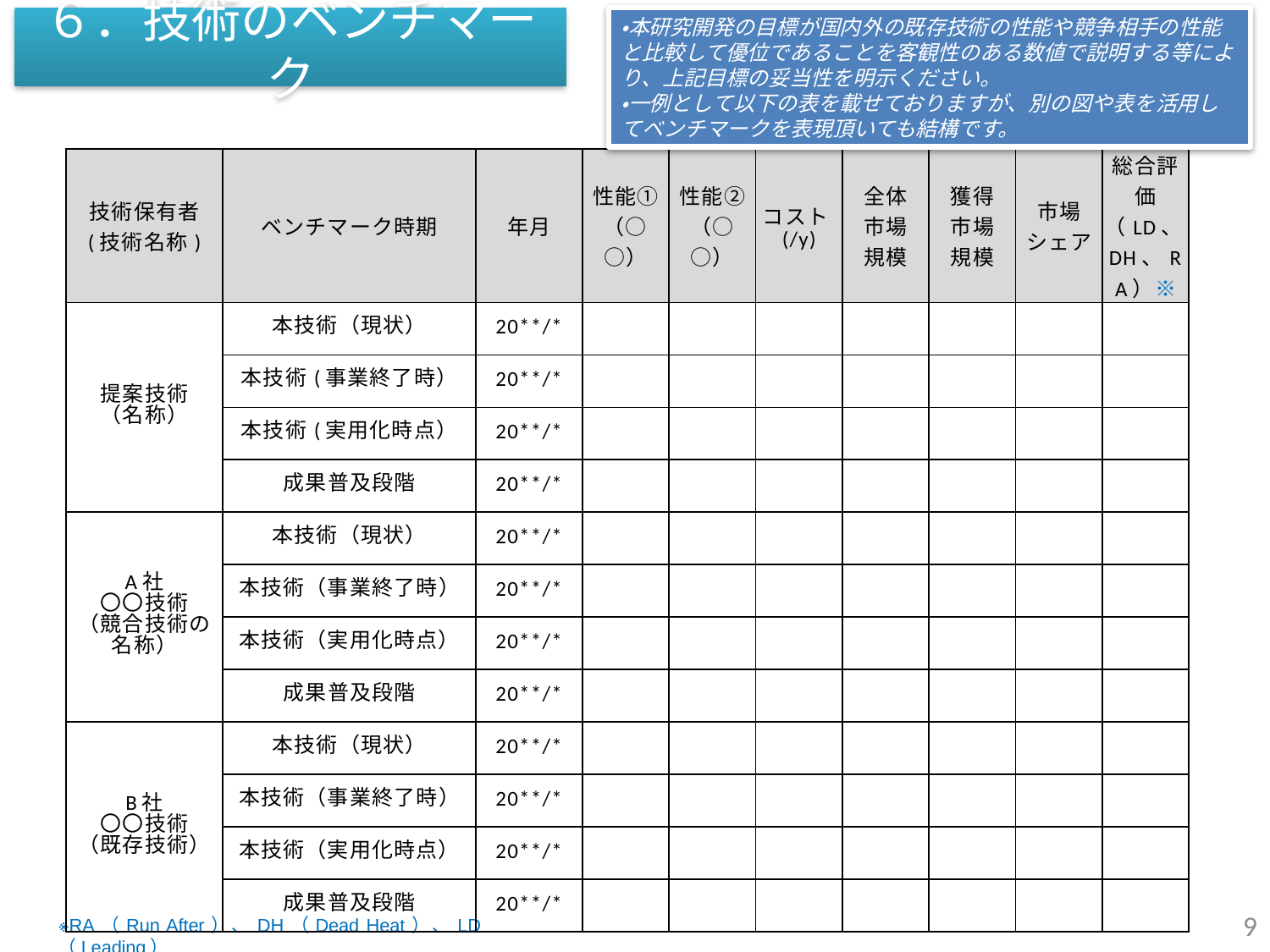

・本研究開発の目標が国内外の既存技術の性能や競争相手の性能と比較して優位であることを客観性のある数値で説明する等により、上記目標の妥当性を明示ください。
・一例として以下の表を載せておりますが、別の図や表を活用してベンチマークを表現頂いても結構です。
６．技術のベンチマーク
| 技術保有者 (技術名称) | ベンチマーク時期 | 年月 | 性能① （○○） | 性能② （○○） | コスト(/y) | 全体 市場 規模 | 獲得 市場 規模 | 市場 シェア | 総合評価（LD、DH、RA）※ |
| --- | --- | --- | --- | --- | --- | --- | --- | --- | --- |
| 提案技術 （名称） | 本技術（現状） | 20\*\*/\* |  |  |  |  |  |  |  |
|  | 本技術(事業終了時） | 20\*\*/\* |  |  |  |  |  |  |  |
|  | 本技術(実用化時点） | 20\*\*/\* |  |  |  |  |  |  |  |
|  | 成果普及段階 | 20\*\*/\* |  |  |  |  |  |  |  |
| A社 〇〇技術 （競合技術の 名称） | 本技術（現状） | 20\*\*/\* |  |  |  |  |  |  |  |
|  | 本技術（事業終了時） | 20\*\*/\* |  |  |  |  |  |  |  |
|  | 本技術（実用化時点） | 20\*\*/\* |  |  |  |  |  |  |  |
|  | 成果普及段階 | 20\*\*/\* |  |  |  |  |  |  |  |
| B社 〇〇技術 （既存技術） | 本技術（現状） | 20\*\*/\* |  |  |  |  |  |  |  |
|  | 本技術（事業終了時） | 20\*\*/\* |  |  |  |  |  |  |  |
|  | 本技術（実用化時点） | 20\*\*/\* |  |  |  |  |  |  |  |
|  | 成果普及段階 | 20\*\*/\* |  |  |  |  |  |  |  |
9
※RA（Run After）、DH（Dead Heat）、LD（Leading）